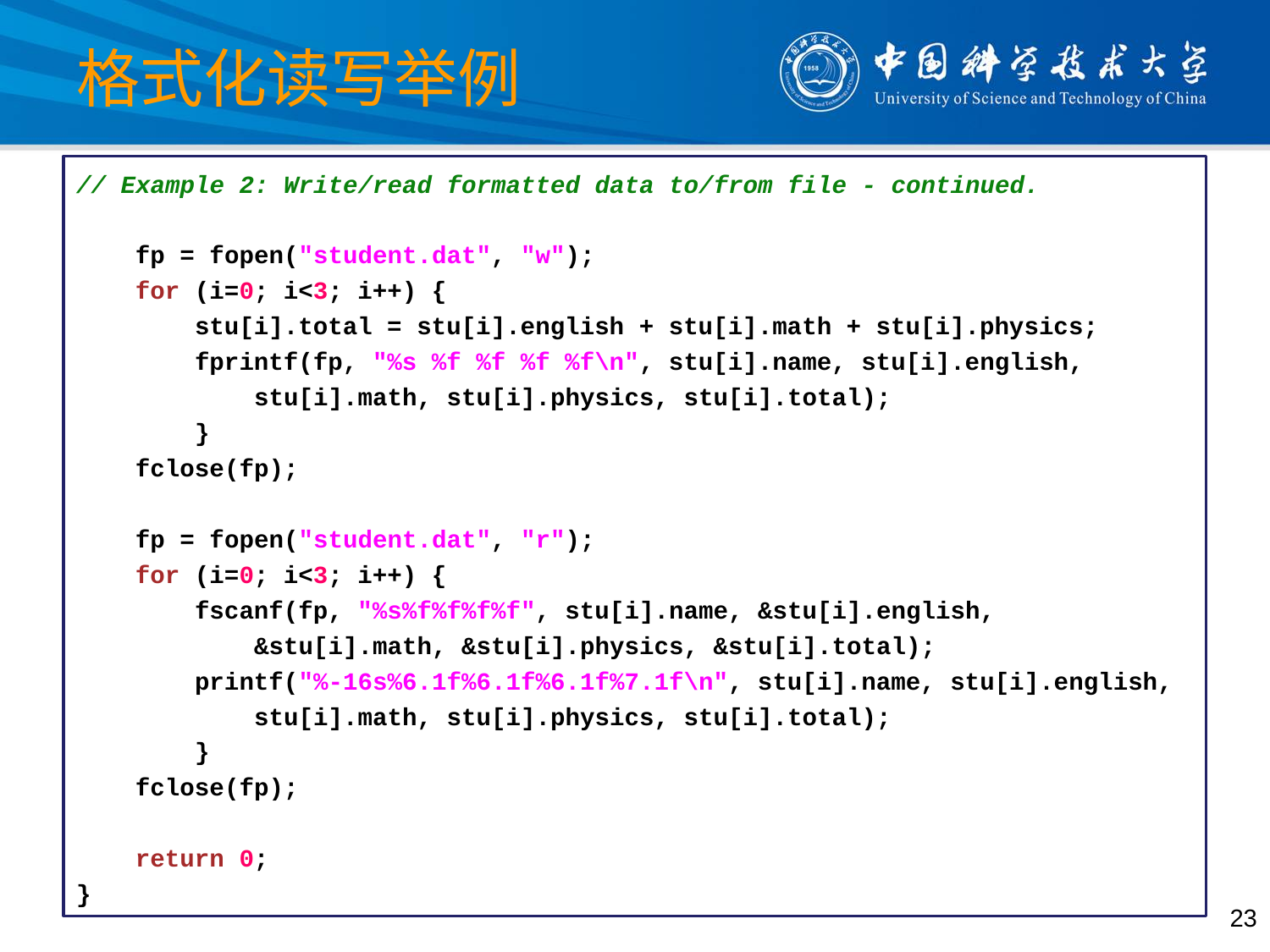

# 格式化读写举例
// Example 2: Write/read formatted data to/from file - continued.

    fp = fopen("student.dat", "w");
    for (i=0; i<3; i++) {
        stu[i].total = stu[i].english + stu[i].math + stu[i].physics;
        fprintf(fp, "%s %f %f %f %f\n", stu[i].name, stu[i].english,
            stu[i].math, stu[i].physics, stu[i].total);
        }
    fclose(fp);

    fp = fopen("student.dat", "r");
    for (i=0; i<3; i++) {
        fscanf(fp, "%s%f%f%f%f", stu[i].name, &stu[i].english,
            &stu[i].math, &stu[i].physics, &stu[i].total);
        printf("%-16s%6.1f%6.1f%6.1f%7.1f\n", stu[i].name, stu[i].english,
            stu[i].math, stu[i].physics, stu[i].total);
        }
    fclose(fp);

    return 0;
}
23